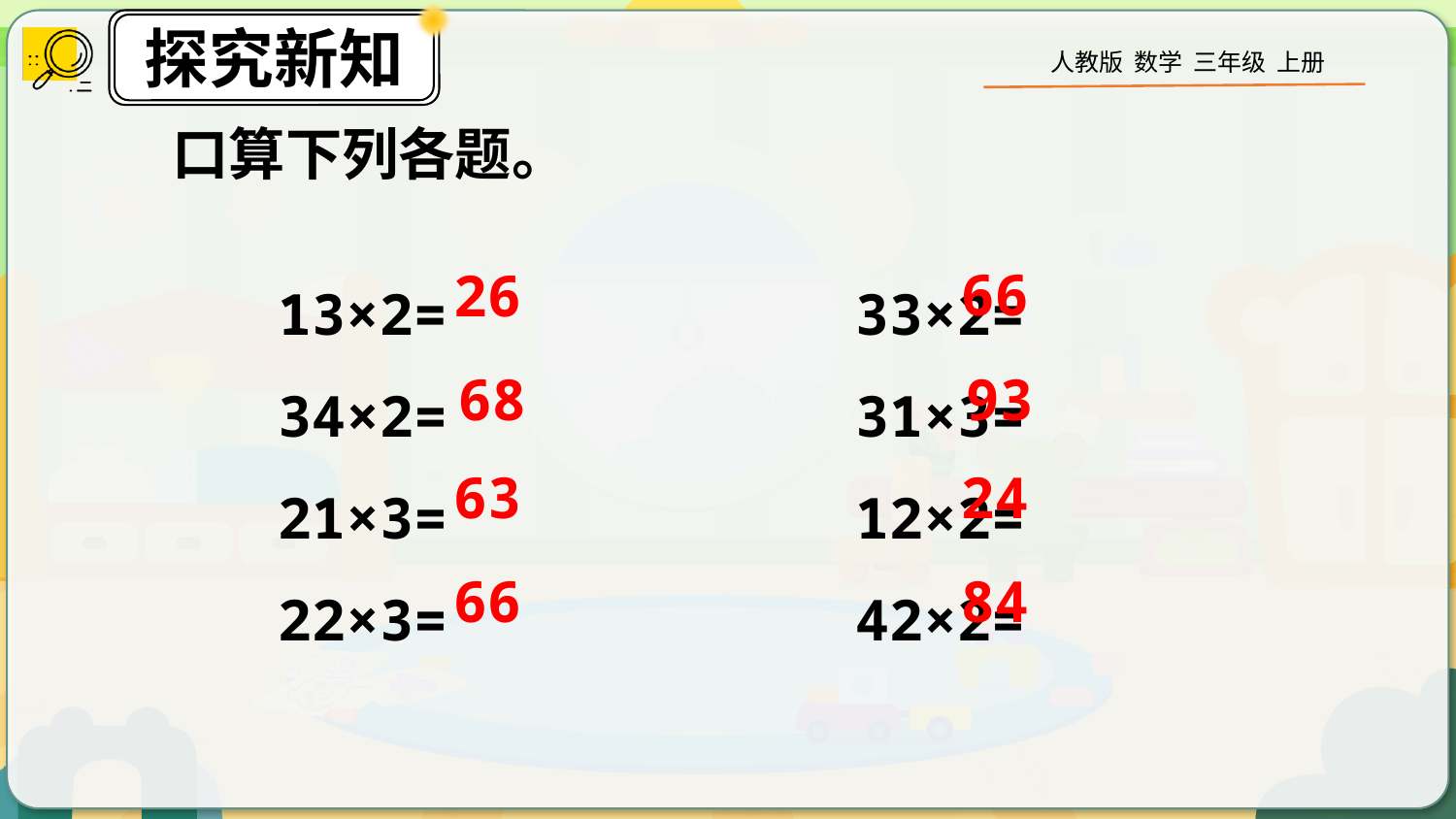

口算下列各题。
13×2=            33×2=
34×2=            31×3=
21×3=            12×2=
22×3=            42×2=
66
26
68
93
63
24
66
84